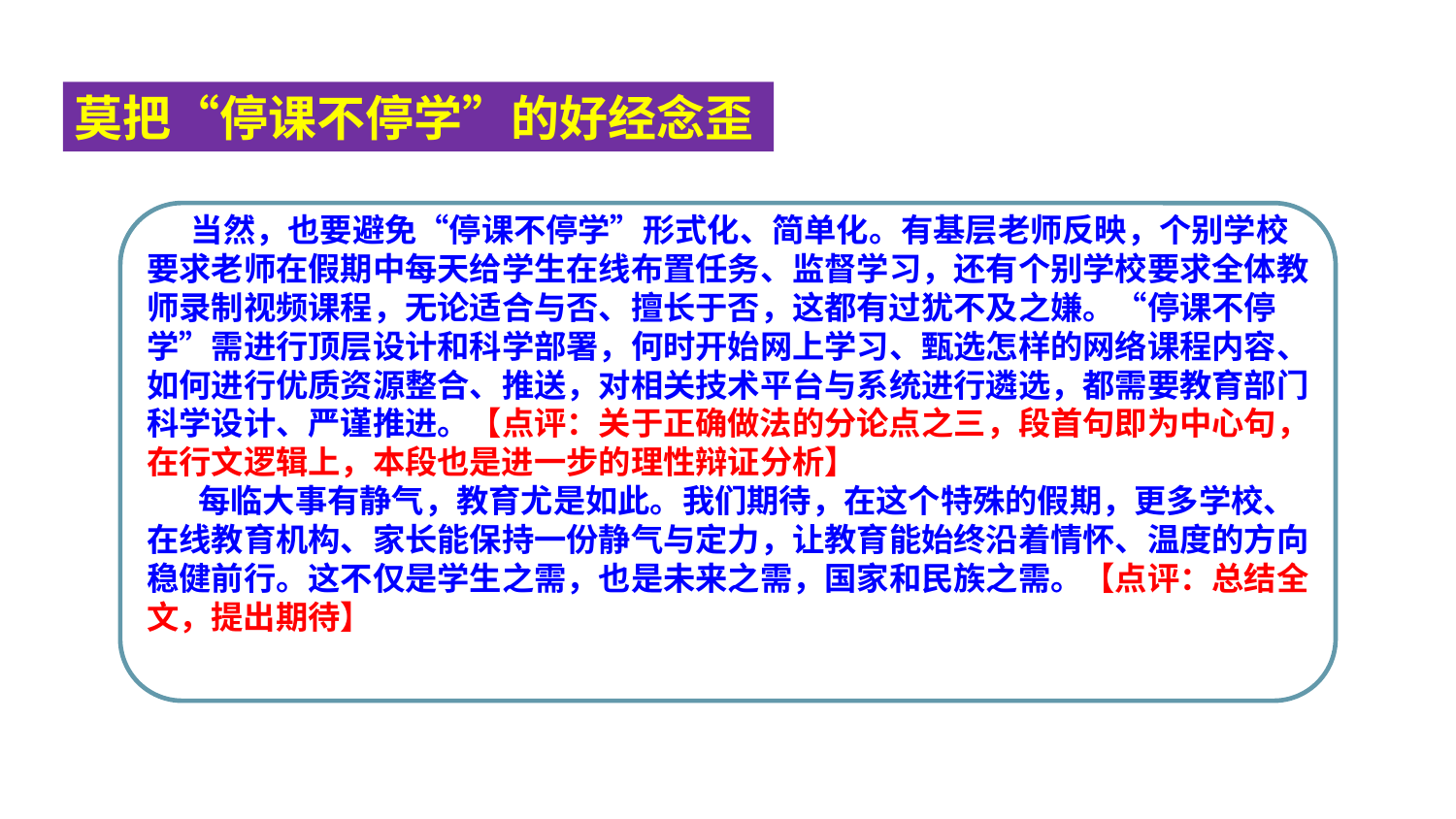

莫把“停课不停学”的好经念歪
     当然，也要避免“停课不停学”形式化、简单化。有基层老师反映，个别学校要求老师在假期中每天给学生在线布置任务、监督学习，还有个别学校要求全体教师录制视频课程，无论适合与否、擅长于否，这都有过犹不及之嫌。“停课不停学”需进行顶层设计和科学部署，何时开始网上学习、甄选怎样的网络课程内容、如何进行优质资源整合、推送，对相关技术平台与系统进行遴选，都需要教育部门科学设计、严谨推进。【点评：关于正确做法的分论点之三，段首句即为中心句，在行文逻辑上，本段也是进一步的理性辩证分析】
      每临大事有静气，教育尤是如此。我们期待，在这个特殊的假期，更多学校、在线教育机构、家长能保持一份静气与定力，让教育能始终沿着情怀、温度的方向稳健前行。这不仅是学生之需，也是未来之需，国家和民族之需。【点评：总结全文，提出期待】